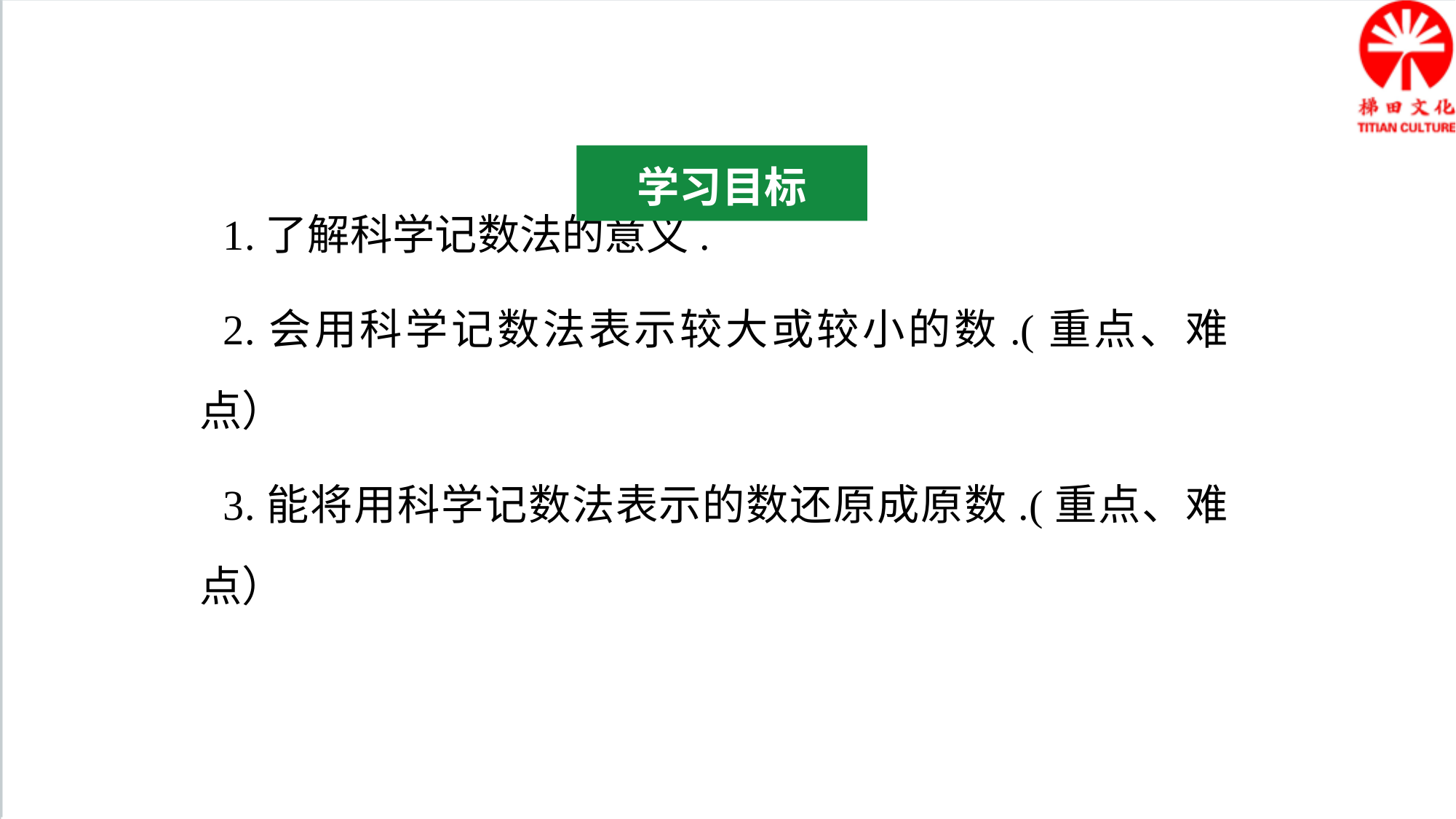

学习目标
1.了解科学记数法的意义.
2.会用科学记数法表示较大或较小的数.(重点、难点）
3.能将用科学记数法表示的数还原成原数.(重点、难点）